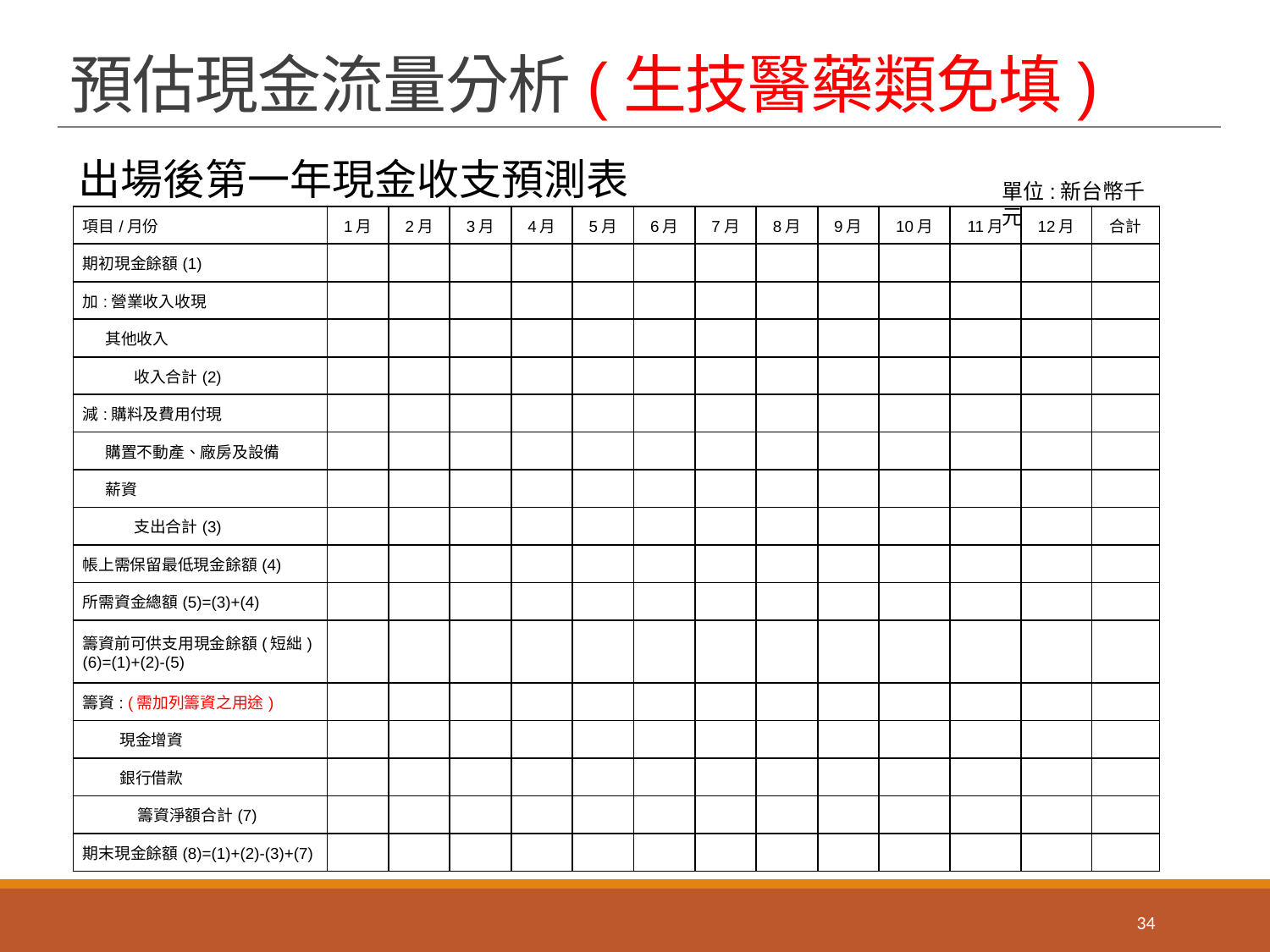

# 預估現金流量分析(生技醫藥類免填)
出場後第一年現金收支預測表
單位:新台幣千元
| 項目/月份 | 1月 | 2月 | 3月 | 4月 | 5月 | 6月 | 7月 | 8月 | 9月 | 10月 | 11月 | 12月 | 合計 |
| --- | --- | --- | --- | --- | --- | --- | --- | --- | --- | --- | --- | --- | --- |
| 期初現金餘額(1) |  |  |  |  |  |  |  |  |  |  |  |  |  |
| 加:營業收入收現 |  |  |  |  |  |  |  |  |  |  |  |  |  |
| 其他收入 |  |  |  |  |  |  |  |  |  |  |  |  |  |
| 收入合計(2) |  |  |  |  |  |  |  |  |  |  |  |  |  |
| 減:購料及費用付現 |  |  |  |  |  |  |  |  |  |  |  |  |  |
| 購置不動產、廠房及設備 |  |  |  |  |  |  |  |  |  |  |  |  |  |
| 薪資 |  |  |  |  |  |  |  |  |  |  |  |  |  |
| 支出合計(3) |  |  |  |  |  |  |  |  |  |  |  |  |  |
| 帳上需保留最低現金餘額(4) |  |  |  |  |  |  |  |  |  |  |  |  |  |
| 所需資金總額(5)=(3)+(4) |  |  |  |  |  |  |  |  |  |  |  |  |  |
| 籌資前可供支用現金餘額(短絀) (6)=(1)+(2)-(5) |  |  |  |  |  |  |  |  |  |  |  |  |  |
| 籌資: (需加列籌資之用途) |  |  |  |  |  |  |  |  |  |  |  |  |  |
| 現金增資 |  |  |  |  |  |  |  |  |  |  |  |  |  |
| 銀行借款 |  |  |  |  |  |  |  |  |  |  |  |  |  |
| 籌資淨額合計(7) |  |  |  |  |  |  |  |  |  |  |  |  |  |
| 期末現金餘額(8)=(1)+(2)-(3)+(7) |  |  |  |  |  |  |  |  |  |  |  |  |  |
34